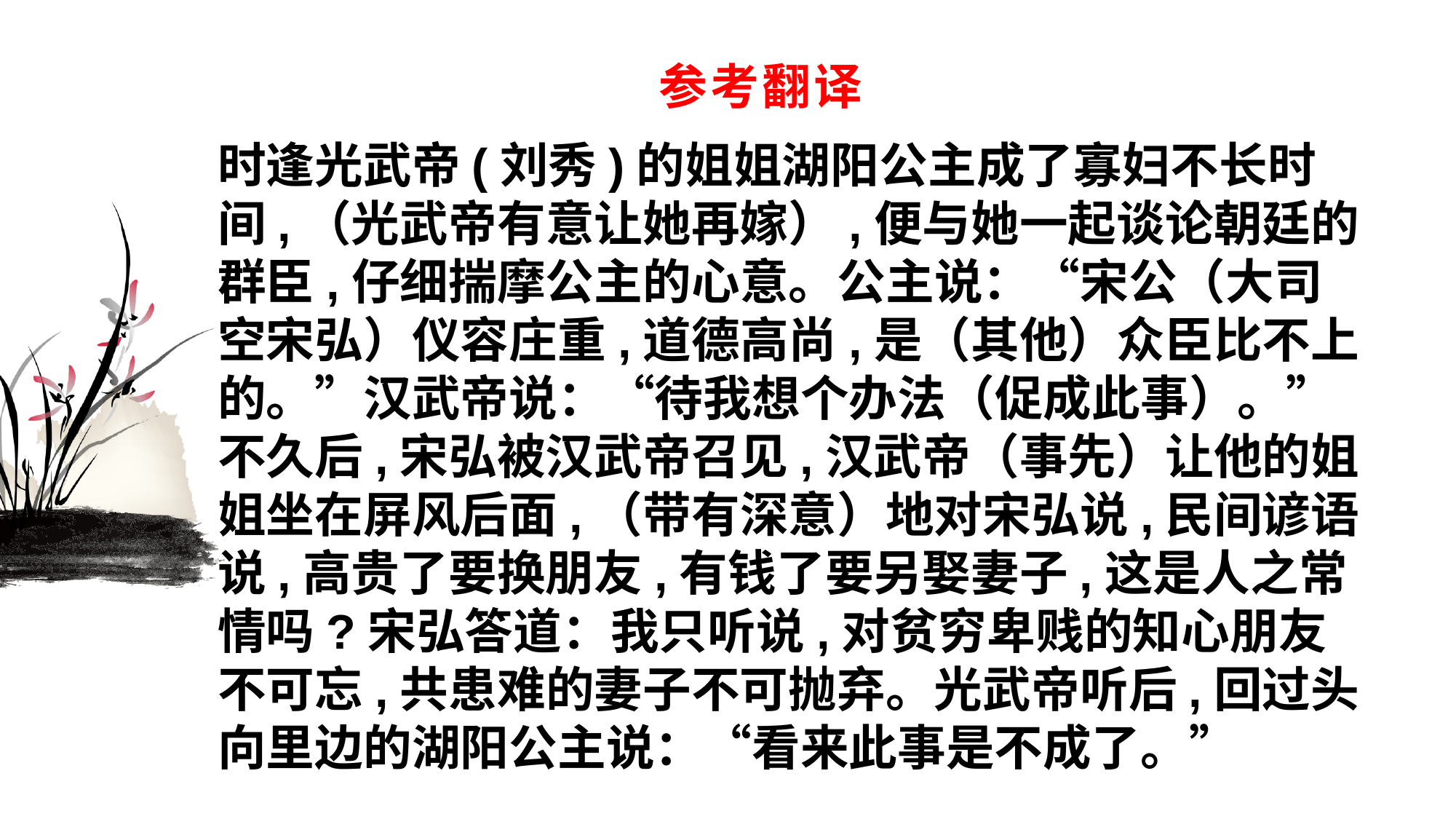

# 参考翻译
时逢光武帝(刘秀)的姐姐湖阳公主成了寡妇不长时间,（光武帝有意让她再嫁）,便与她一起谈论朝廷的群臣,仔细揣摩公主的心意。公主说：“宋公（大司空宋弘）仪容庄重,道德高尚,是（其他）众臣比不上的。”汉武帝说：“待我想个办法（促成此事）。”不久后,宋弘被汉武帝召见,汉武帝（事先）让他的姐姐坐在屏风后面,（带有深意）地对宋弘说,民间谚语说,高贵了要换朋友,有钱了要另娶妻子,这是人之常情吗?宋弘答道：我只听说,对贫穷卑贱的知心朋友不可忘,共患难的妻子不可抛弃。光武帝听后,回过头向里边的湖阳公主说：“看来此事是不成了。”